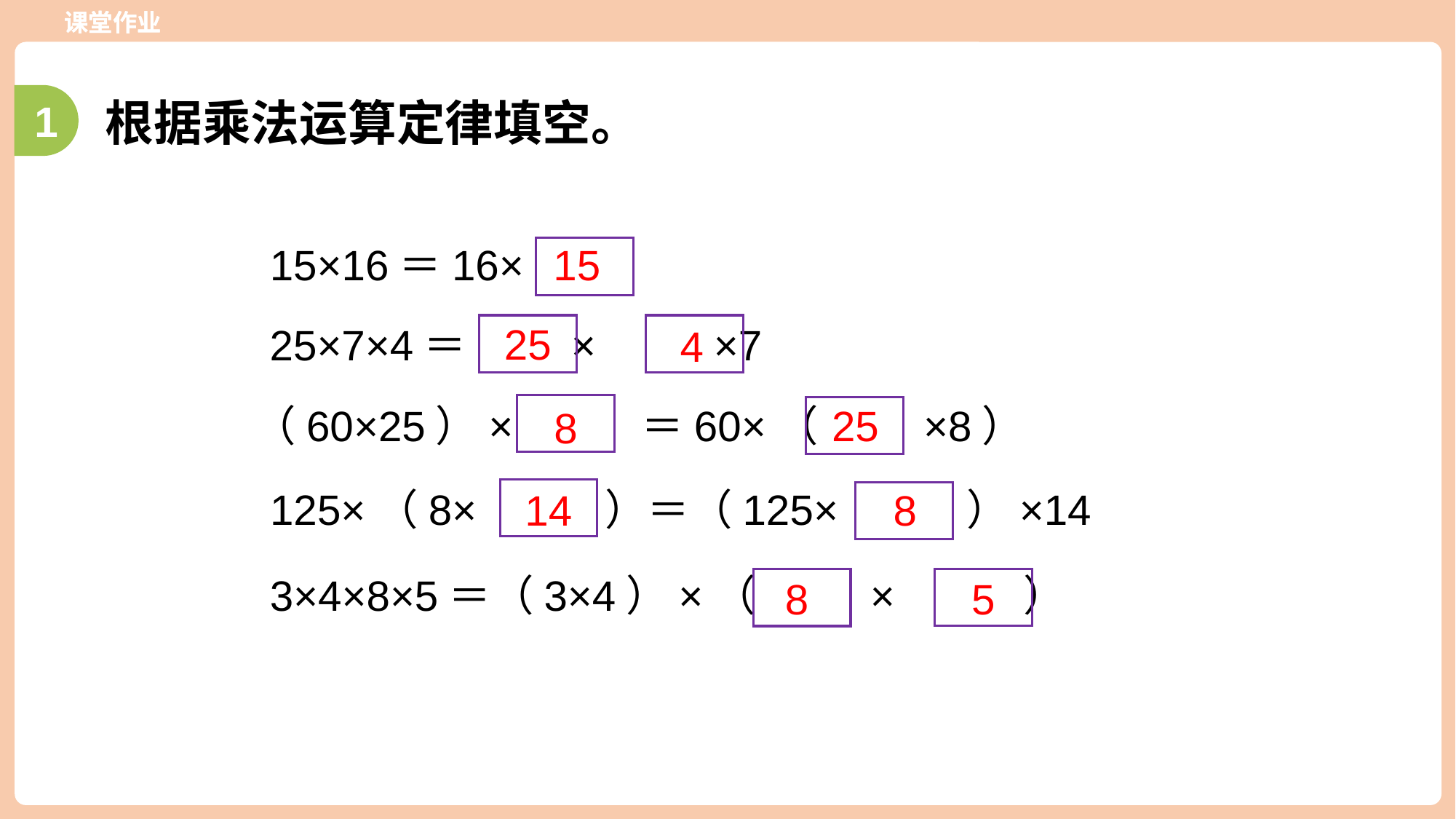

课堂作业
1
根据乘法运算定律填空。
15×16＝16×

25×7×4＝          ×          ×7

（60×25）×          ＝60×（          ×8）

3×4×8×5＝（3×4）×（           ×          ）

125×（8×          ）＝（125×          ）×14
15
25
4
25
8
14
8
8
5